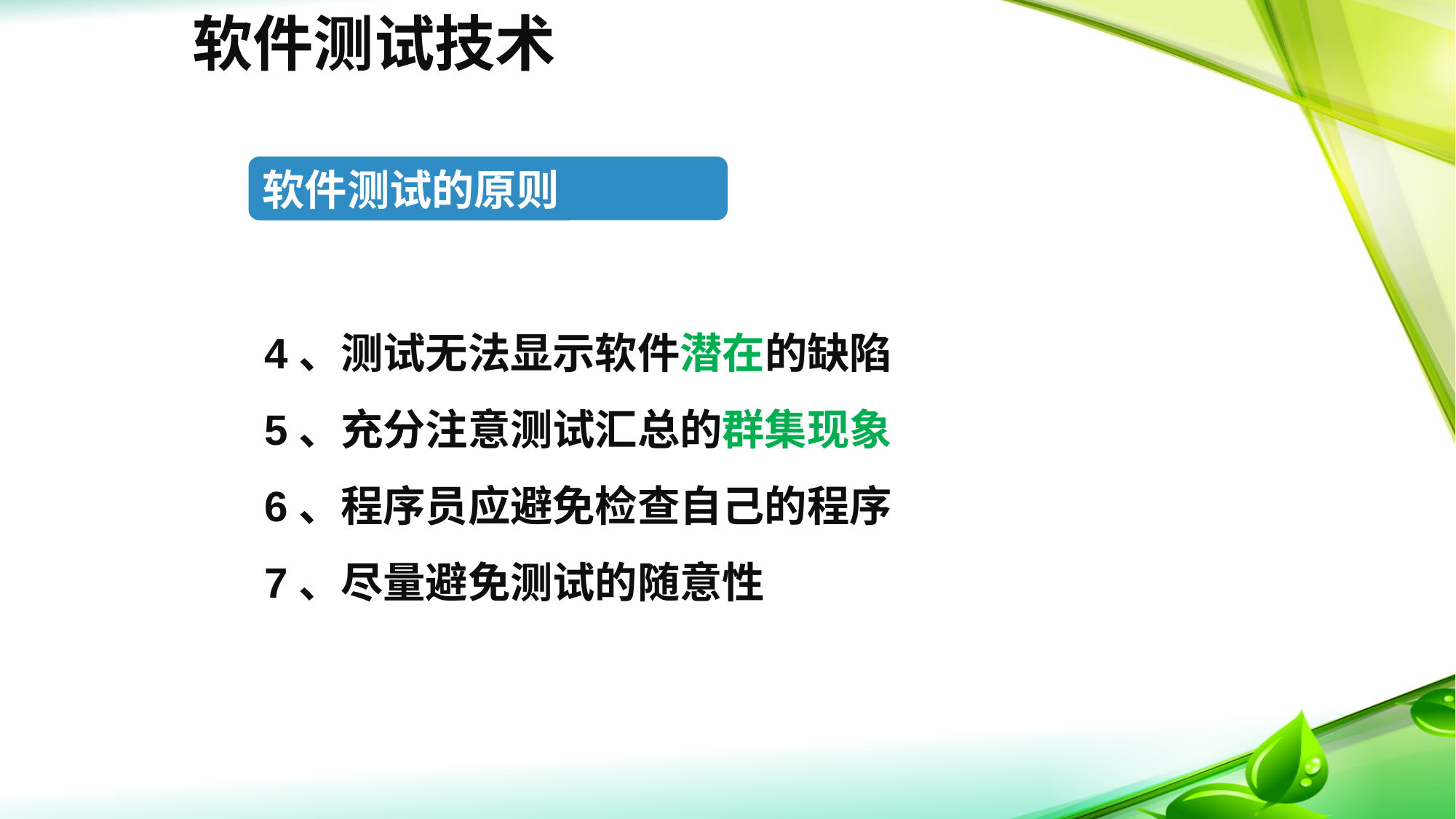

软件测试技术
软件测试的原则
4、测试无法显示软件潜在的缺陷
5、充分注意测试汇总的群集现象
6、程序员应避免检查自己的程序
7、尽量避免测试的随意性